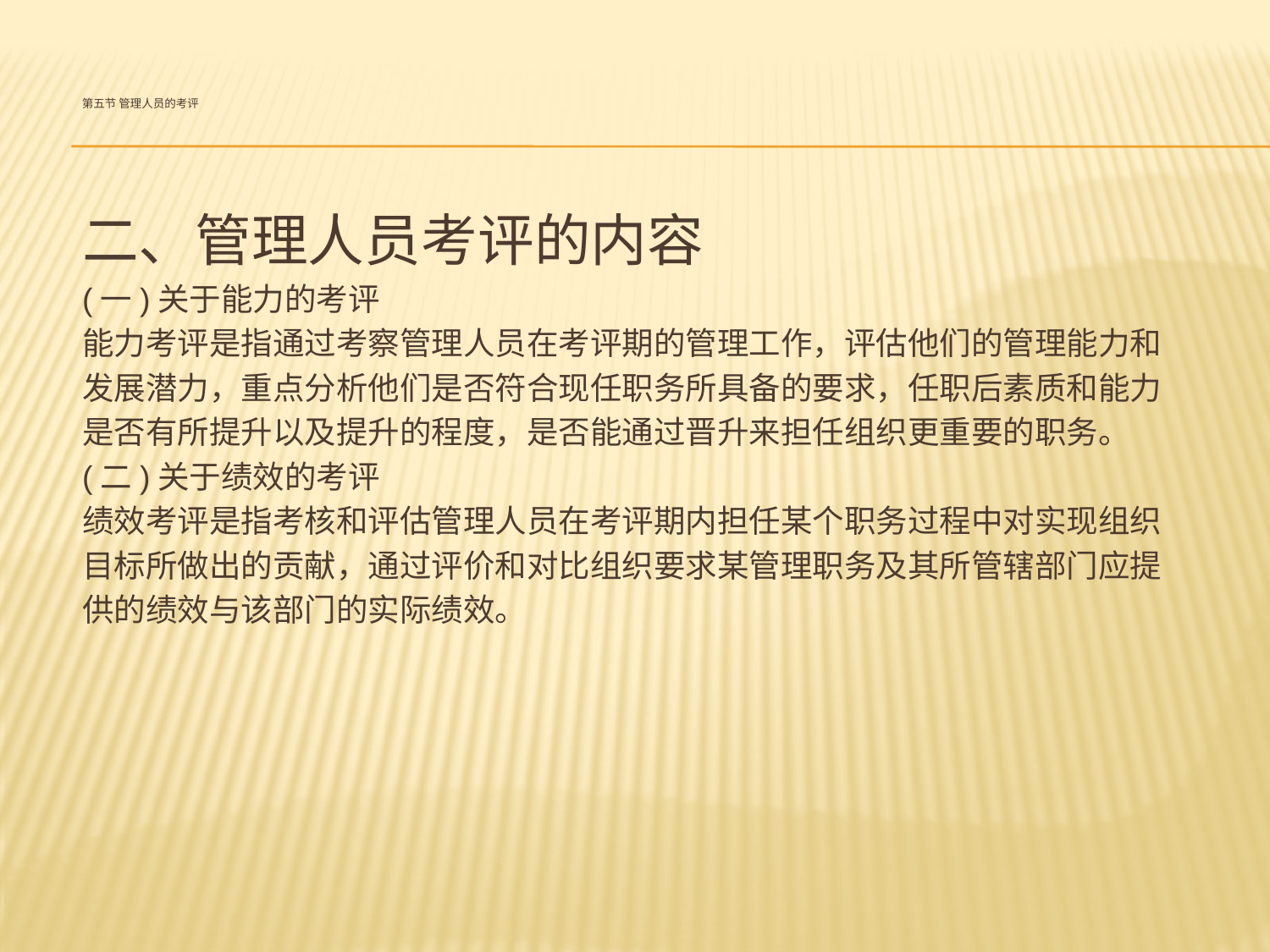

# 第五节 管理人员的考评
二、管理人员考评的内容
(一)关于能力的考评
能力考评是指通过考察管理人员在考评期的管理工作，评估他们的管理能力和
发展潜力，重点分析他们是否符合现任职务所具备的要求，任职后素质和能力
是否有所提升以及提升的程度，是否能通过晋升来担任组织更重要的职务。
(二)关于绩效的考评
绩效考评是指考核和评估管理人员在考评期内担任某个职务过程中对实现组织
目标所做出的贡献，通过评价和对比组织要求某管理职务及其所管辖部门应提
供的绩效与该部门的实际绩效。